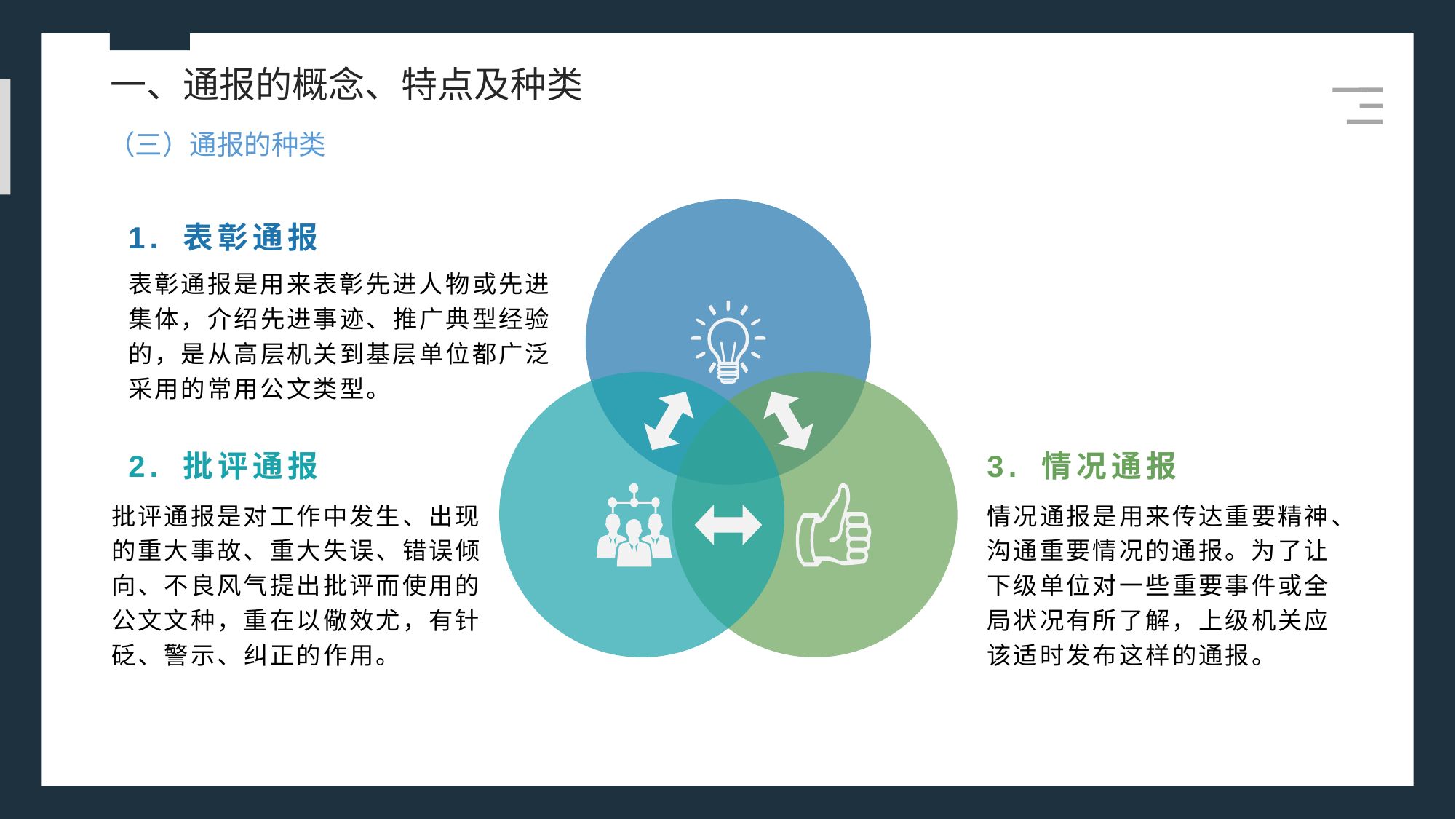

一、通报的概念、特点及种类

（三）通报的种类
1. 表彰通报

表彰通报是用来表彰先进人物或先进集体，介绍先进事迹、推广典型经验的，是从高层机关到基层单位都广泛采用的常用公文类型。

3. 情况通报
2. 批评通报

批评通报是对工作中发生、出现的重大事故、重大失误、错误倾向、不良风气提出批评而使用的公文文种，重在以儆效尤，有针砭、警示、纠正的作用。
情况通报是用来传达重要精神、沟通重要情况的通报。为了让下级单位对一些重要事件或全局状况有所了解，上级机关应该适时发布这样的通报。